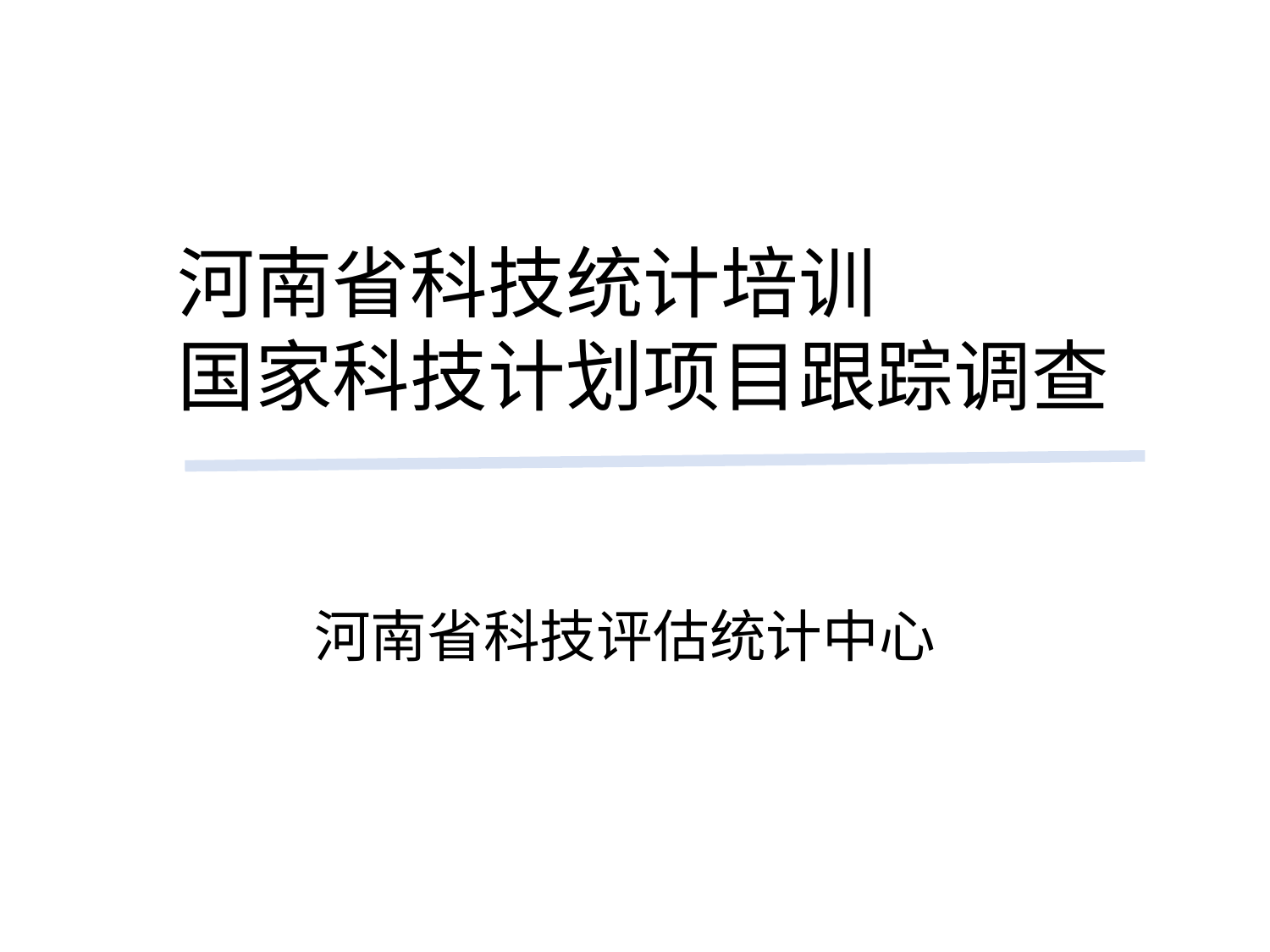

河南省科技统计培训
国家科技计划项目跟踪调查

河南省科技评估统计中心